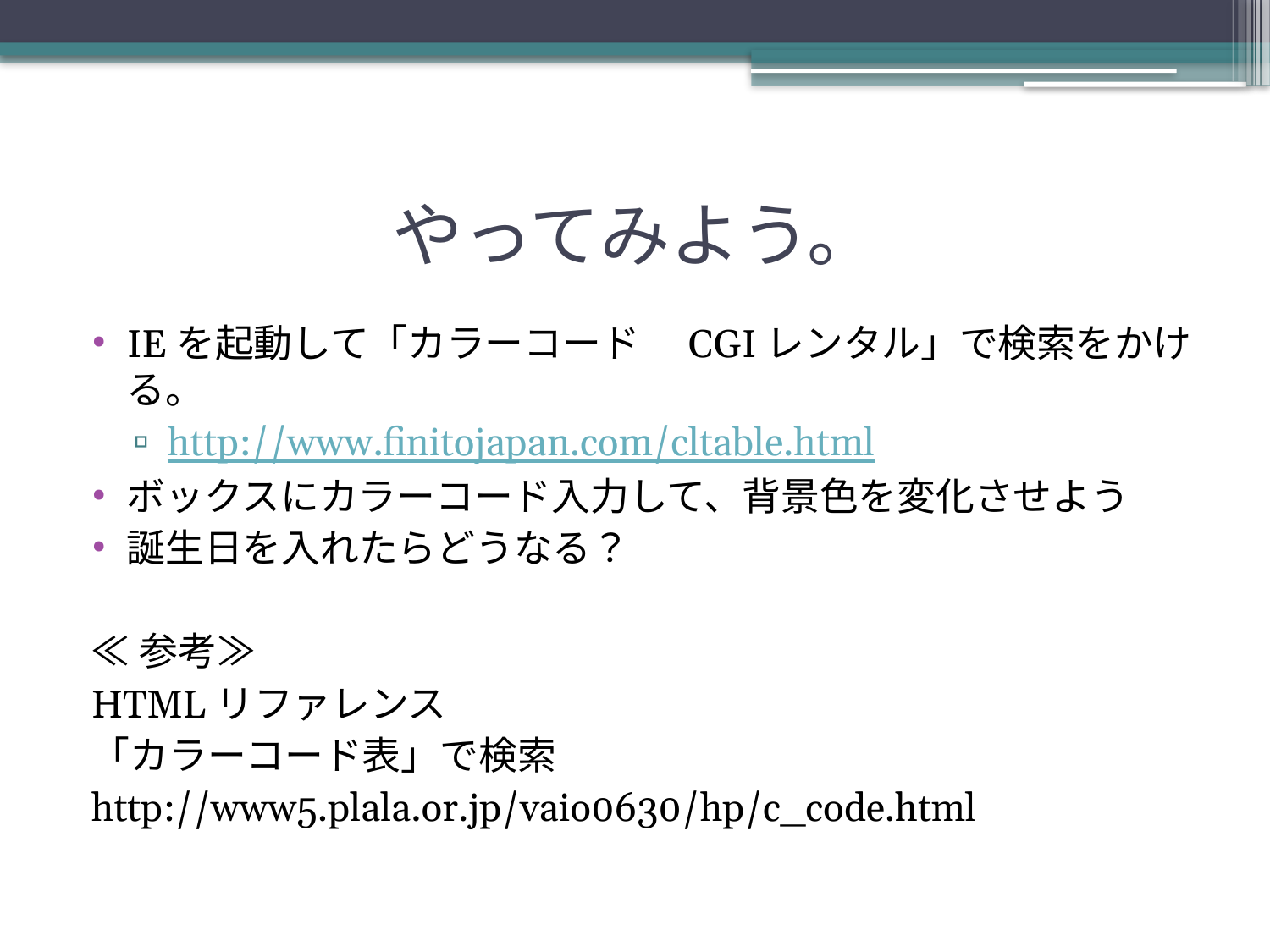

# やってみよう。
IEを起動して「カラーコード　CGIレンタル」で検索をかける。
http://www.finitojapan.com/cltable.html
ボックスにカラーコード入力して、背景色を変化させよう
誕生日を入れたらどうなる？

≪参考≫
HTMLリファレンス
「カラーコード表」で検索
http://www5.plala.or.jp/vaio0630/hp/c_code.html